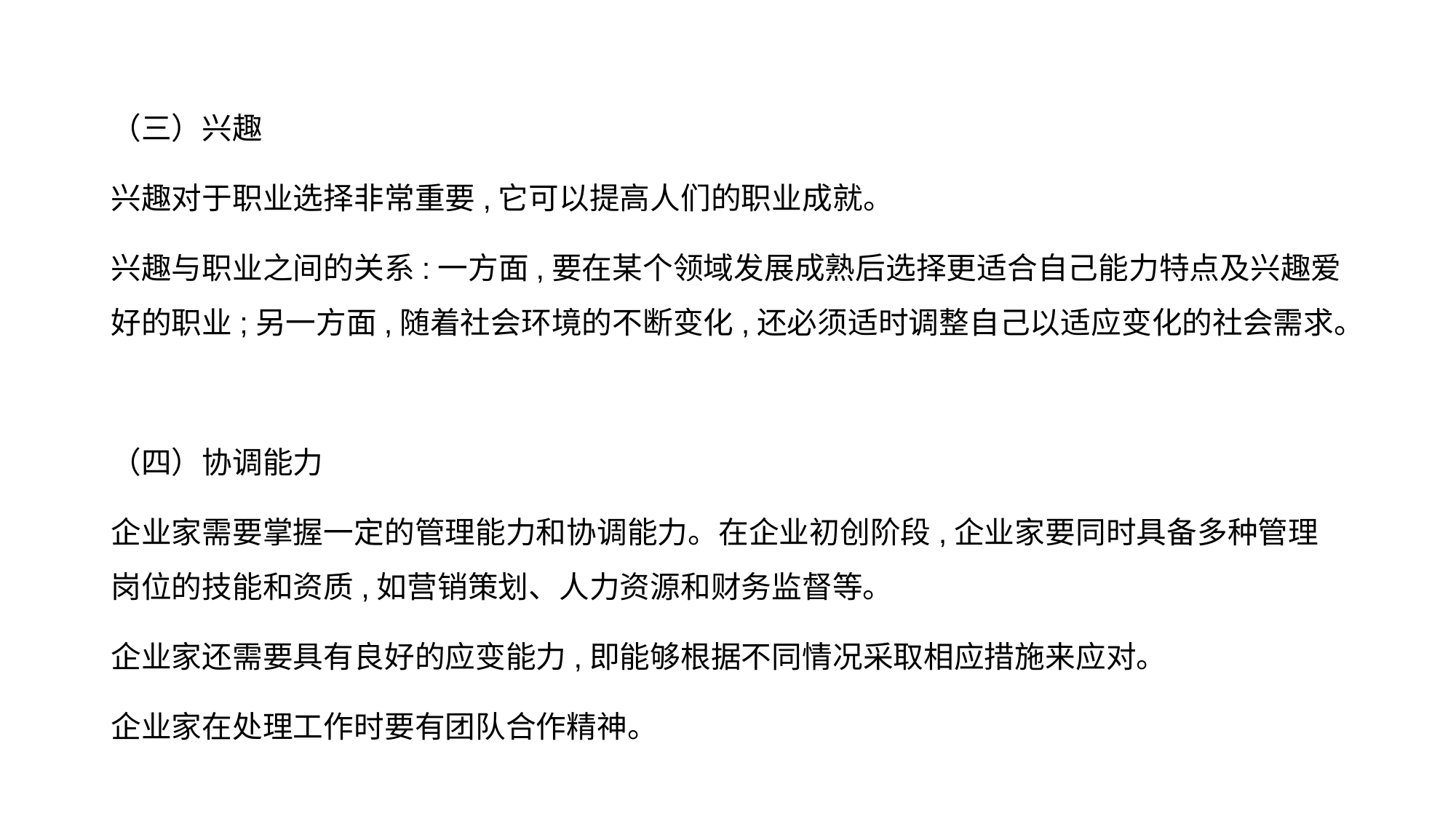

（三）兴趣
兴趣对于职业选择非常重要,它可以提高人们的职业成就。
兴趣与职业之间的关系:一方面,要在某个领域发展成熟后选择更适合自己能力特点及兴趣爱好的职业;另一方面,随着社会环境的不断变化,还必须适时调整自己以适应变化的社会需求。

（四）协调能力
企业家需要掌握一定的管理能力和协调能力。在企业初创阶段,企业家要同时具备多种管理岗位的技能和资质,如营销策划、人力资源和财务监督等。
企业家还需要具有良好的应变能力,即能够根据不同情况采取相应措施来应对。
企业家在处理工作时要有团队合作精神。